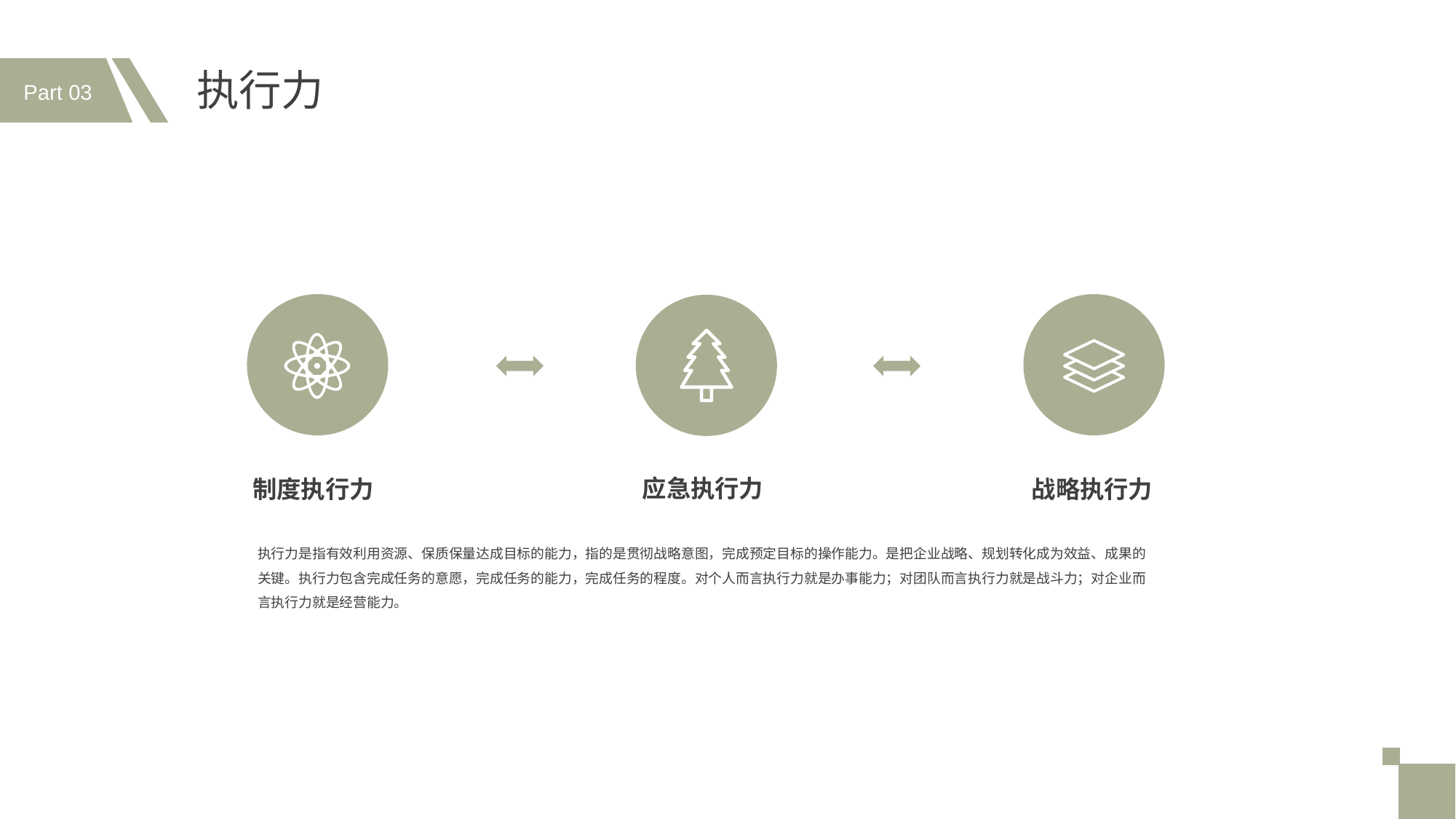

Part 03
执行力

制度执行力

战略执行力

应急执行力

执行力是指有效利用资源、保质保量达成目标的能力，指的是贯彻战略意图，完成预定目标的操作能力。是把企业战略、规划转化成为效益、成果的关键。执行力包含完成任务的意愿，完成任务的能力，完成任务的程度。对个人而言执行力就是办事能力；对团队而言执行力就是战斗力；对企业而言执行力就是经营能力。